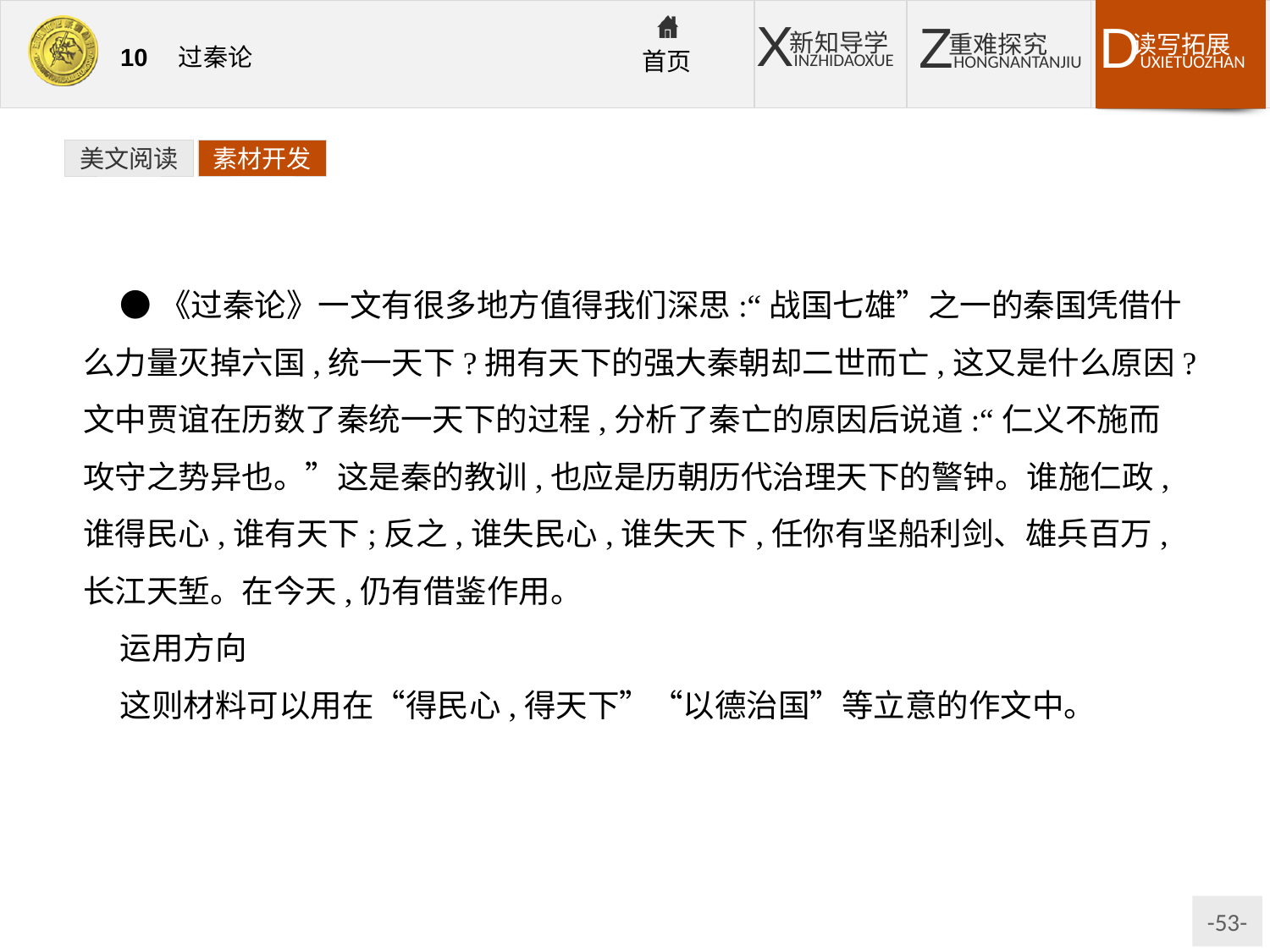

美文阅读
素材开发
●《过秦论》一文有很多地方值得我们深思:“战国七雄”之一的秦国凭借什么力量灭掉六国,统一天下?拥有天下的强大秦朝却二世而亡,这又是什么原因?文中贾谊在历数了秦统一天下的过程,分析了秦亡的原因后说道:“仁义不施而攻守之势异也。”这是秦的教训,也应是历朝历代治理天下的警钟。谁施仁政,谁得民心,谁有天下;反之,谁失民心,谁失天下,任你有坚船利剑、雄兵百万,长江天堑。在今天,仍有借鉴作用。
运用方向
这则材料可以用在“得民心,得天下”“以德治国”等立意的作文中。